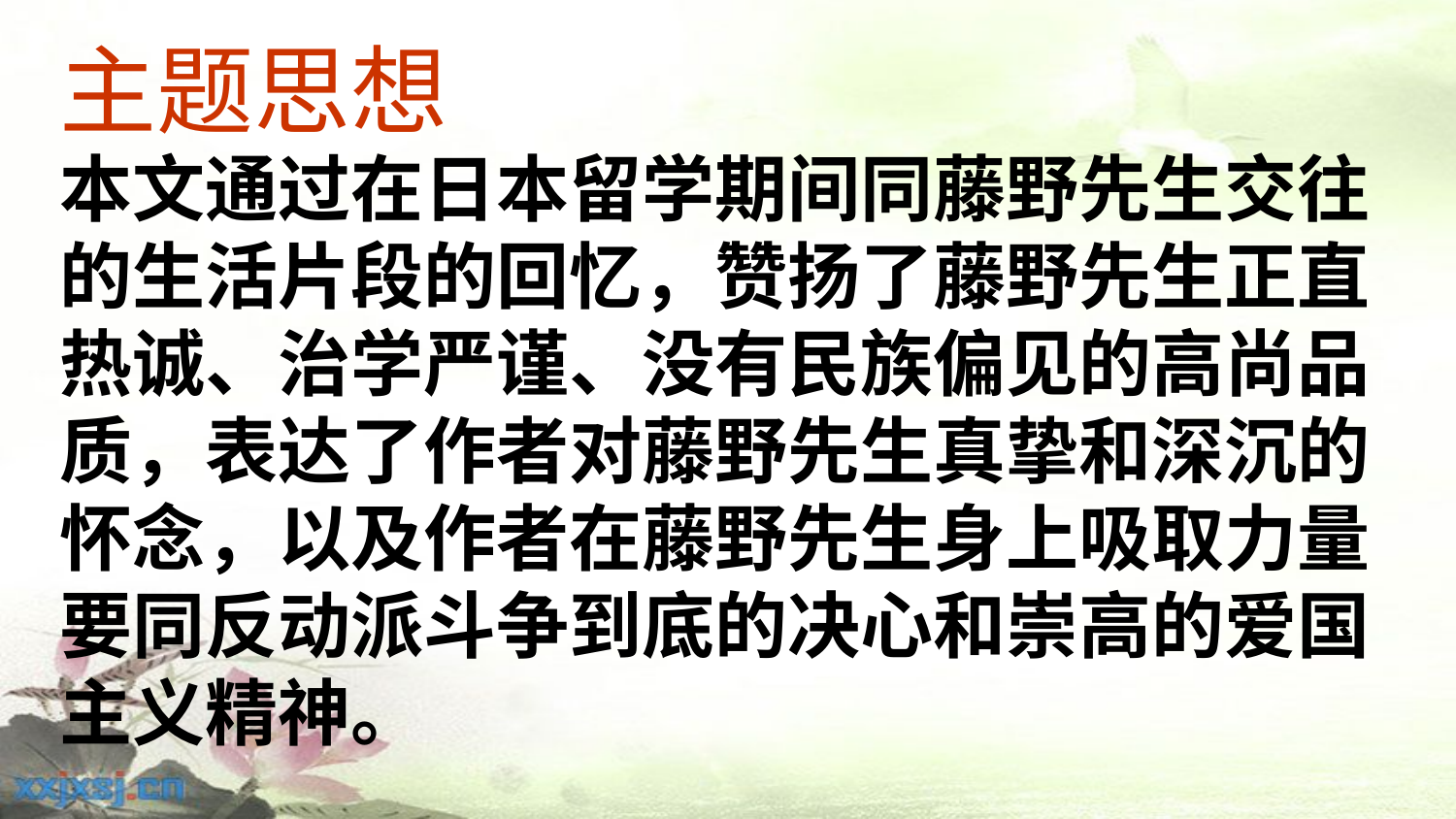

主题思想

本文通过在日本留学期间同藤野先生交往的生活片段的回忆，赞扬了藤野先生正直热诚、治学严谨、没有民族偏见的高尚品质，表达了作者对藤野先生真挚和深沉的怀念，以及作者在藤野先生身上吸取力量要同反动派斗争到底的决心和崇高的爱国主义精神。